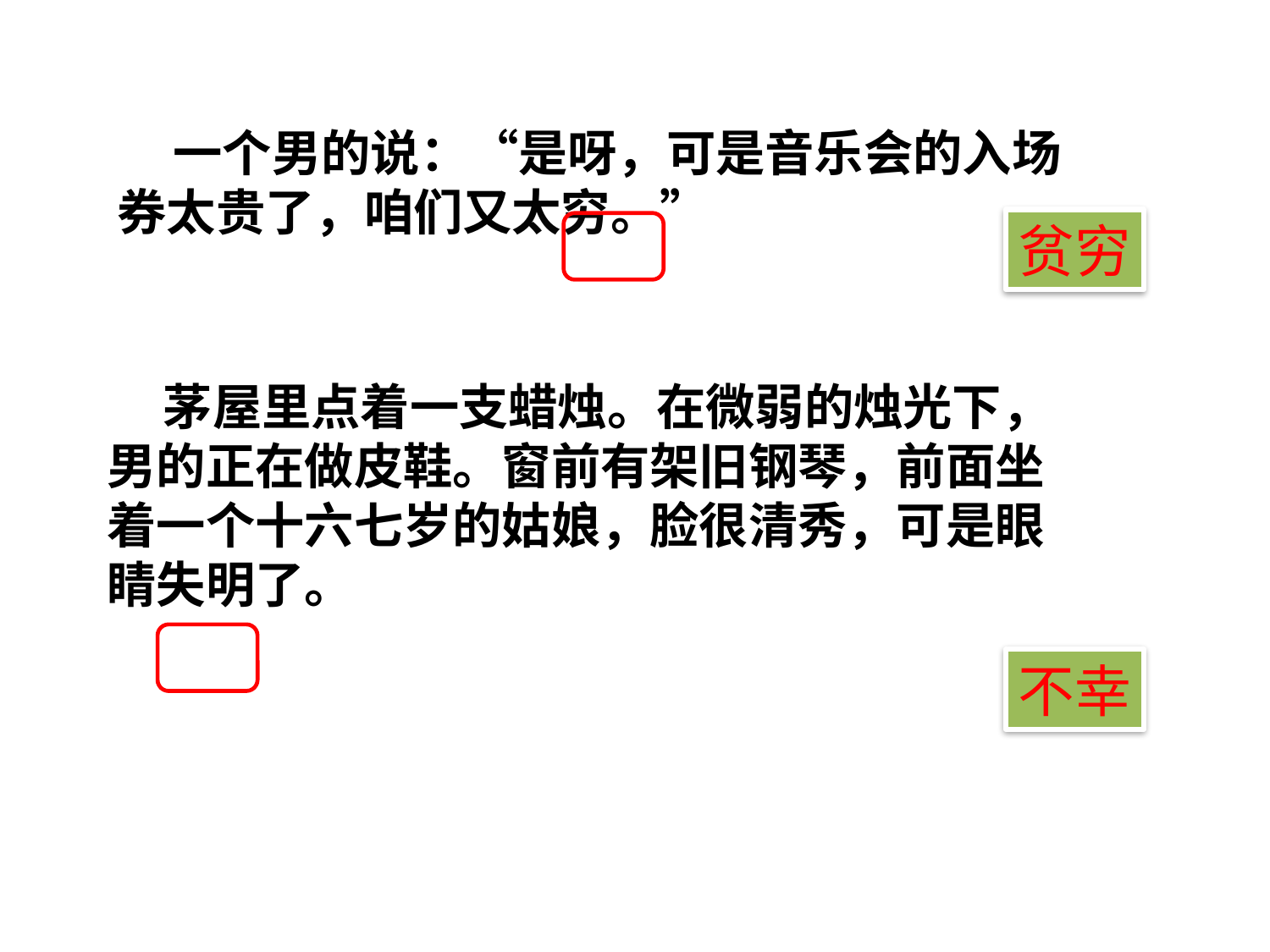

一个男的说：“是呀，可是音乐会的入场券太贵了，咱们又太穷。”
贫穷

    茅屋里点着一支蜡烛。在微弱的烛光下，男的正在做皮鞋。窗前有架旧钢琴，前面坐着一个十六七岁的姑娘，脸很清秀，可是眼睛失明了。

不幸